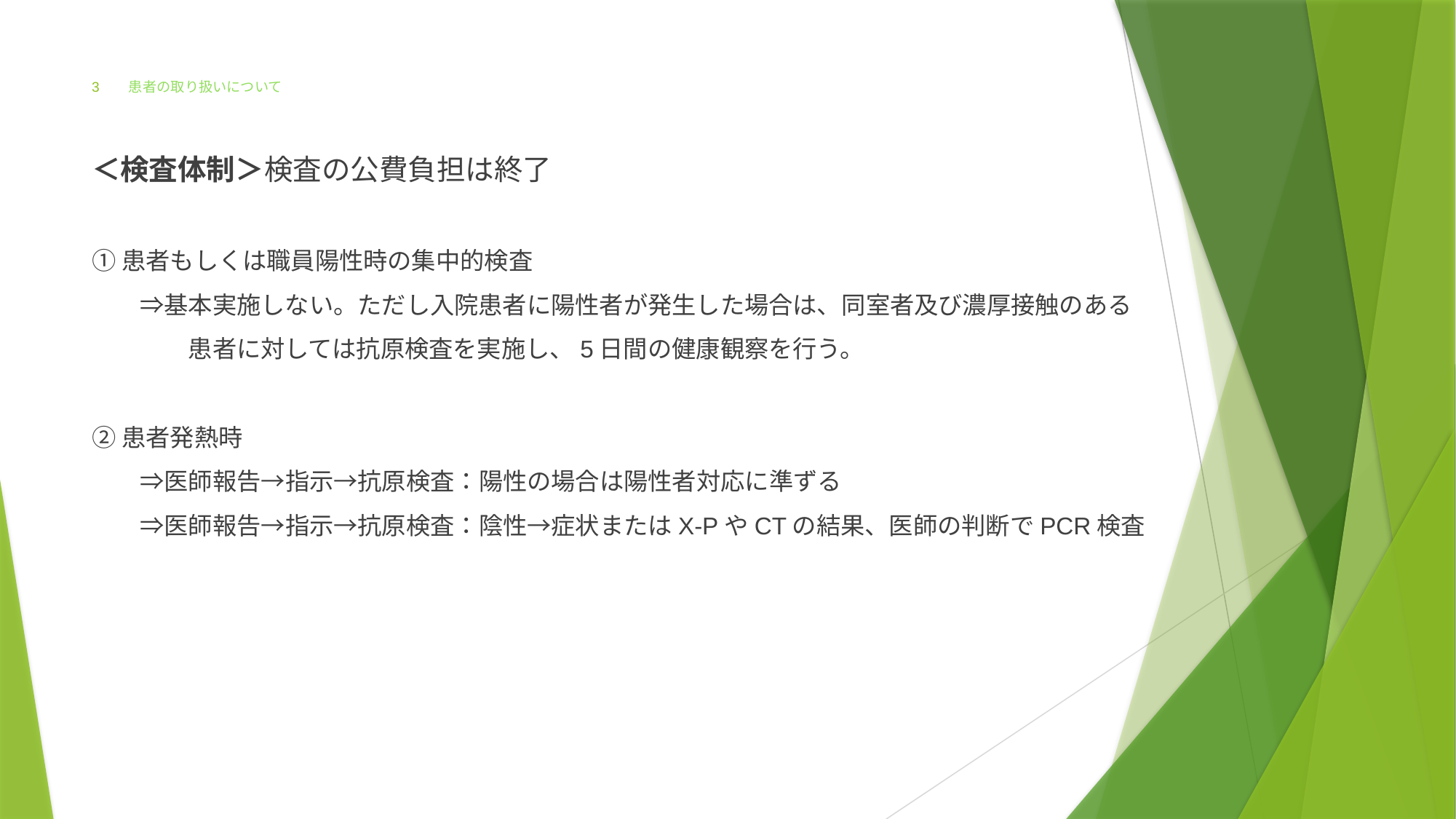

# 3　　患者の取り扱いについて
＜検査体制＞検査の公費負担は終了

①患者もしくは職員陽性時の集中的検査
　　⇒基本実施しない。ただし入院患者に陽性者が発生した場合は、同室者及び濃厚接触のある
　　　　患者に対しては抗原検査を実施し、5日間の健康観察を行う。

②患者発熱時
　　⇒医師報告→指示→抗原検査：陽性の場合は陽性者対応に準ずる
　　⇒医師報告→指示→抗原検査：陰性→症状またはX-PやCTの結果、医師の判断でPCR検査